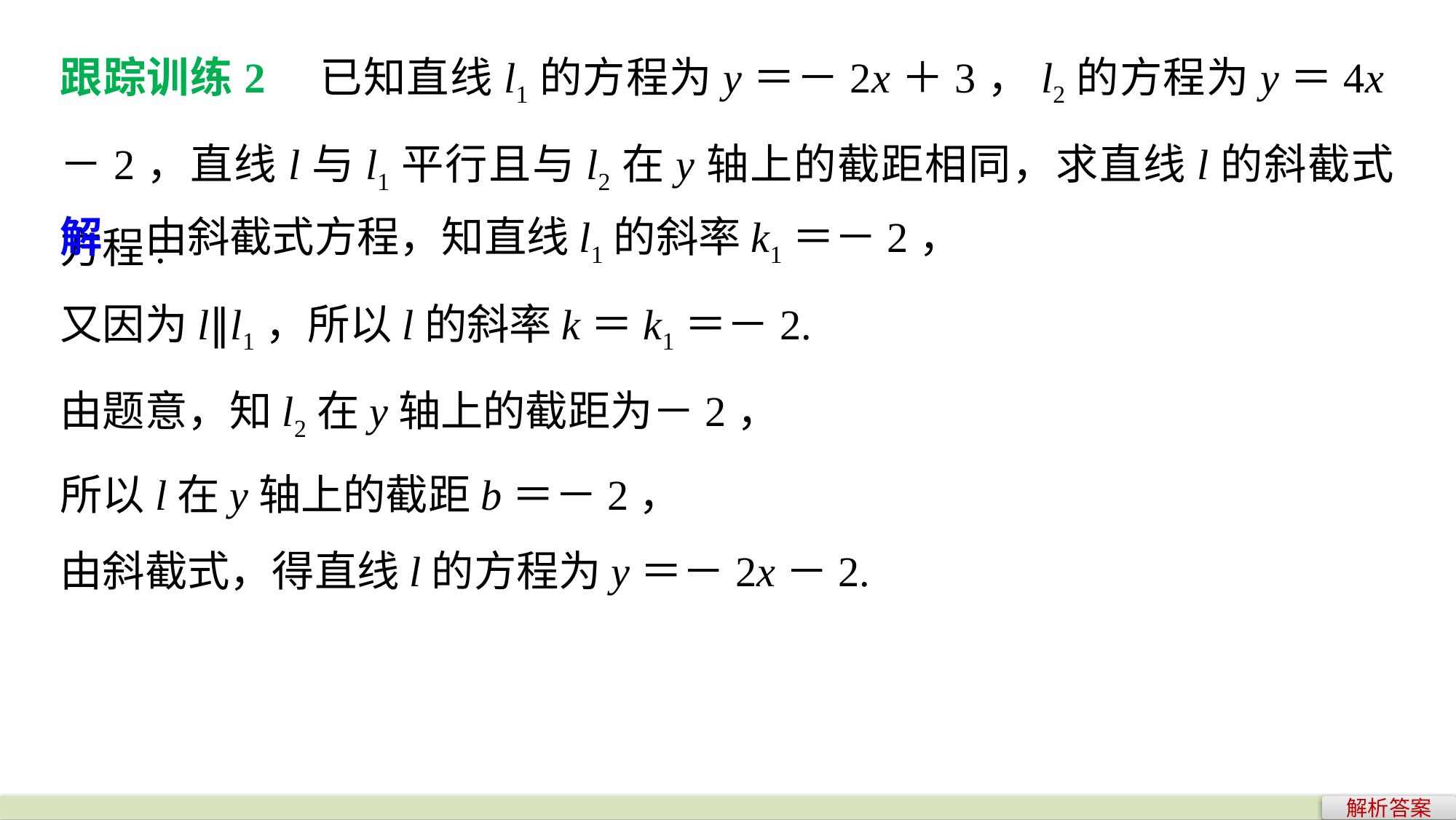

跟踪训练2　已知直线l1的方程为y＝－2x＋3，l2的方程为y＝4x－2，直线l与l1平行且与l2在y轴上的截距相同，求直线l的斜截式方程.
解　由斜截式方程，知直线l1的斜率k1＝－2，
又因为l∥l1，所以l的斜率k＝k1＝－2.
由题意，知l2在y轴上的截距为－2，
所以l在y轴上的截距b＝－2，
由斜截式，得直线l的方程为y＝－2x－2.
解析答案